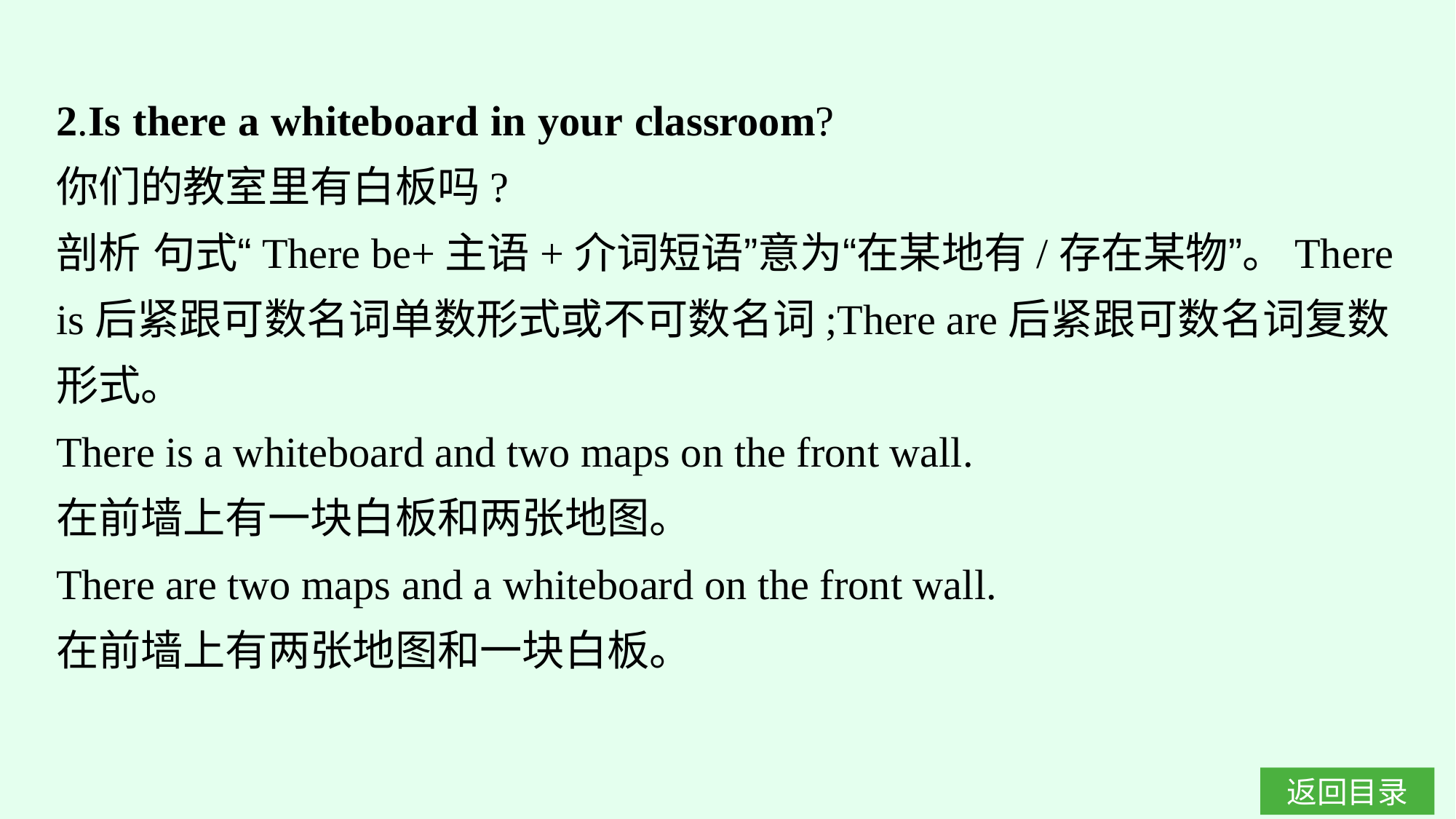

2.Is there a whiteboard in your classroom?
你们的教室里有白板吗?
剖析 句式“There be+主语+介词短语”意为“在某地有/存在某物”。There is后紧跟可数名词单数形式或不可数名词;There are后紧跟可数名词复数形式。
There is a whiteboard and two maps on the front wall.
在前墙上有一块白板和两张地图。
There are two maps and a whiteboard on the front wall.
在前墙上有两张地图和一块白板。